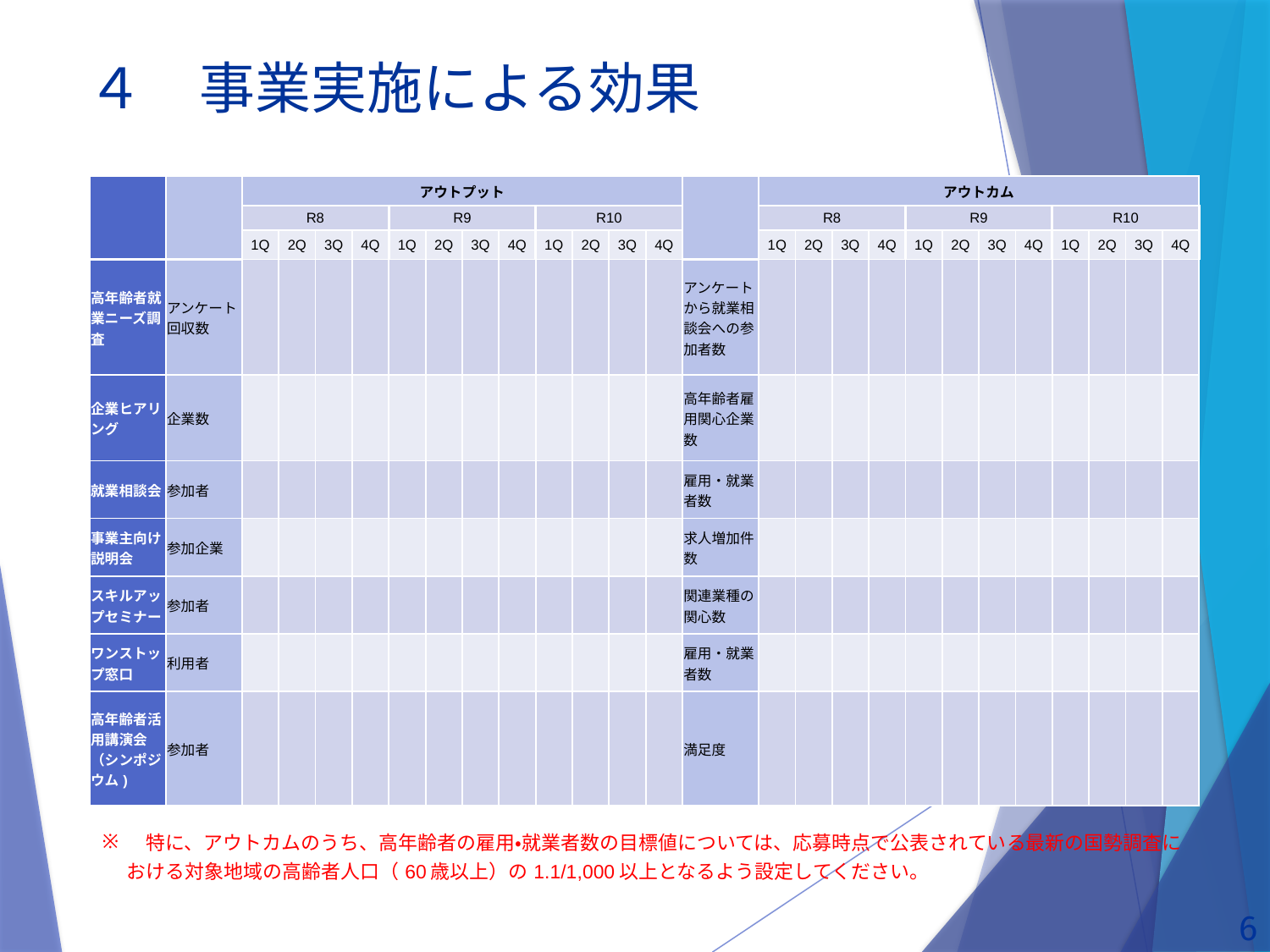

# ４　事業実施による効果
|  |  | アウトプット |  |  |  |  |  |  |  |  |  |  |  |  | アウトカム |  |  |  |  |  |  |  |  |  |  |  |
| --- | --- | --- | --- | --- | --- | --- | --- | --- | --- | --- | --- | --- | --- | --- | --- | --- | --- | --- | --- | --- | --- | --- | --- | --- | --- | --- |
|  |  | R8 |  |  |  | R9 |  |  |  | R10 |  |  |  |  | R8 |  |  |  | R9 |  |  |  | R10 |  |  |  |
|  |  | 1Q | 2Q | 3Q | 4Q | 1Q | 2Q | 3Q | 4Q | 1Q | 2Q | 3Q | 4Q |  | 1Q | 2Q | 3Q | 4Q | 1Q | 2Q | 3Q | 4Q | 1Q | 2Q | 3Q | 4Q |
| 高年齢者就業ニーズ調査 | アンケート回収数 |  |  |  |  |  |  |  |  |  |  |  |  | アンケートから就業相談会への参加者数 |  |  |  |  |  |  |  |  |  |  |  |  |
| 企業ヒアリング | 企業数 |  |  |  |  |  |  |  |  |  |  |  |  | 高年齢者雇用関心企業数 |  |  |  |  |  |  |  |  |  |  |  |  |
| 就業相談会 | 参加者 |  |  |  |  |  |  |  |  |  |  |  |  | 雇用・就業者数 |  |  |  |  |  |  |  |  |  |  |  |  |
| 事業主向け説明会 | 参加企業 |  |  |  |  |  |  |  |  |  |  |  |  | 求人増加件数 |  |  |  |  |  |  |  |  |  |  |  |  |
| スキルアップセミナー | 参加者 |  |  |  |  |  |  |  |  |  |  |  |  | 関連業種の関心数 |  |  |  |  |  |  |  |  |  |  |  |  |
| ワンストップ窓口 | 利用者 |  |  |  |  |  |  |  |  |  |  |  |  | 雇用・就業者数 |  |  |  |  |  |  |  |  |  |  |  |  |
| 高年齢者活用講演会（シンポジウム) | 参加者 |  |  |  |  |  |  |  |  |  |  |  |  | 満足度 |  |  |  |  |  |  |  |  |  |  |  |  |
　特に、アウトカムのうち、高年齢者の雇用・就業者数の目標値については、応募時点で公表されている最新の国勢調査における対象地域の高齢者人口（60歳以上）の1.1/1,000以上となるよう設定してください。
6